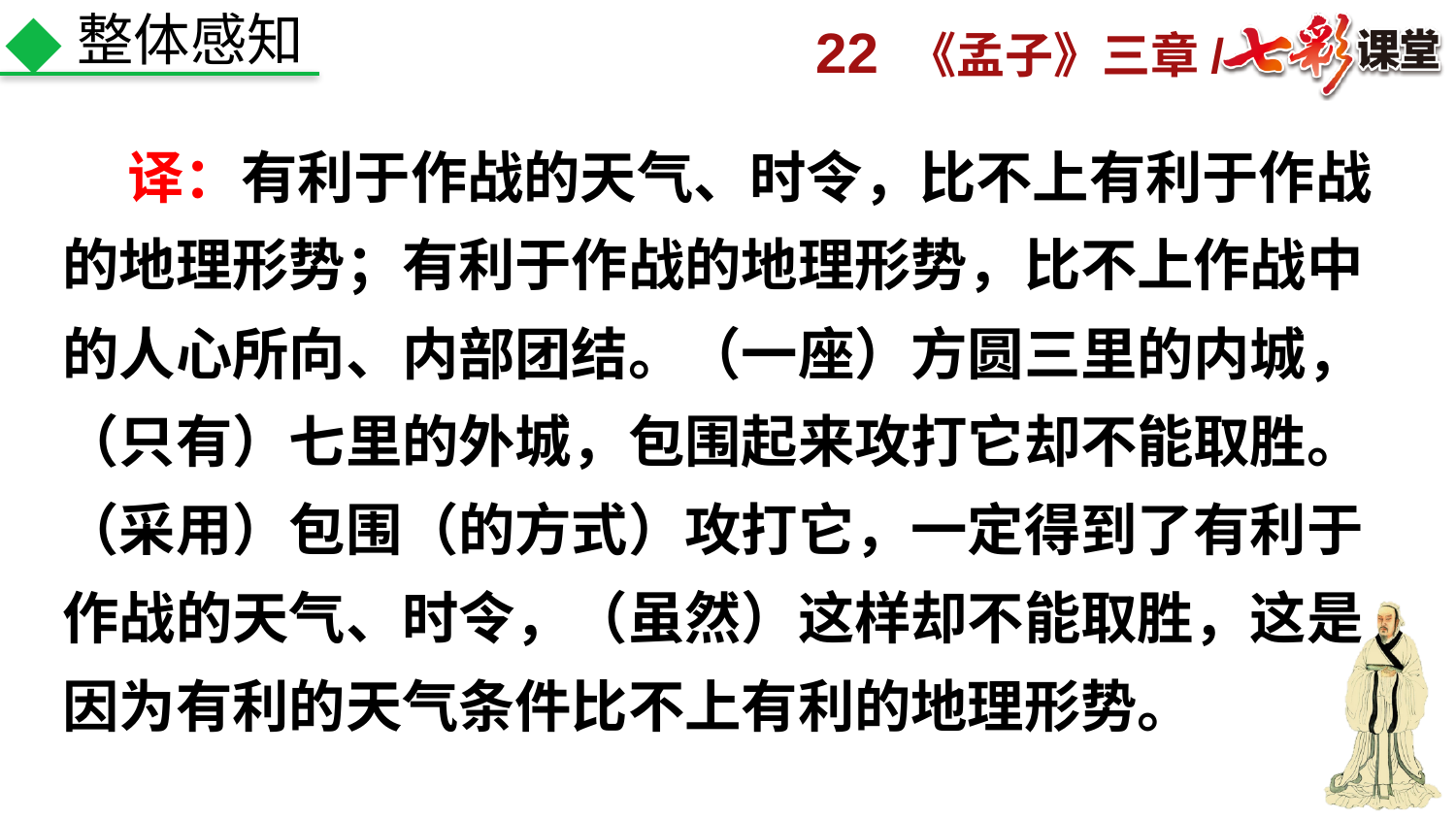

整体感知

    译：有利于作战的天气、时令，比不上有利于作战的地理形势；有利于作战的地理形势，比不上作战中的人心所向、内部团结。（一座）方圆三里的内城，（只有）七里的外城，包围起来攻打它却不能取胜。（采用）包围（的方式）攻打它，一定得到了有利于作战的天气、时令，（虽然）这样却不能取胜，这是因为有利的天气条件比不上有利的地理形势。